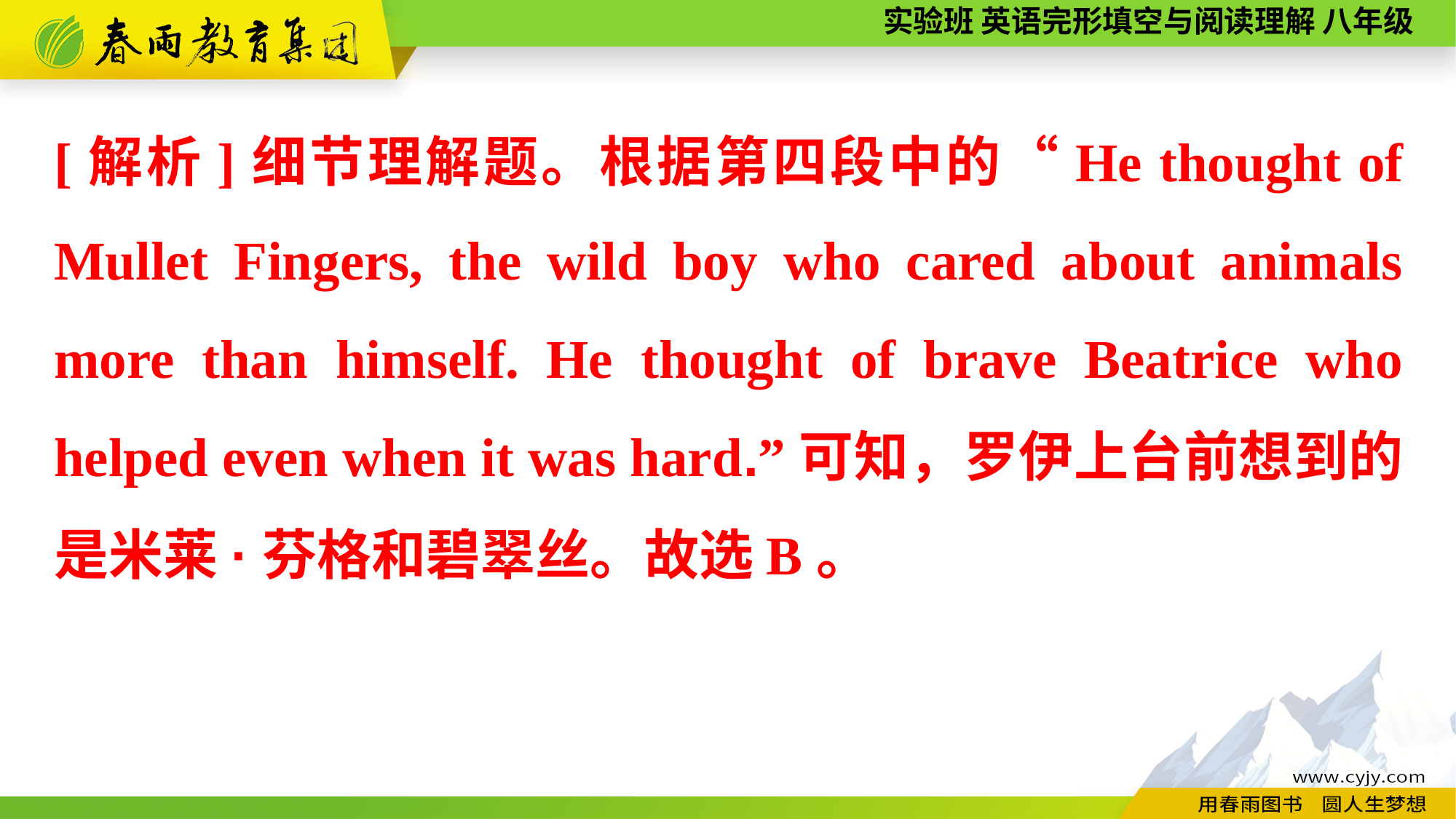

[解析]细节理解题。根据第四段中的“He thought of Mullet Fingers, the wild boy who cared about animals more than himself. He thought of brave Beatrice who helped even when it was hard.”可知，罗伊上台前想到的是米莱·芬格和碧翠丝。故选B。